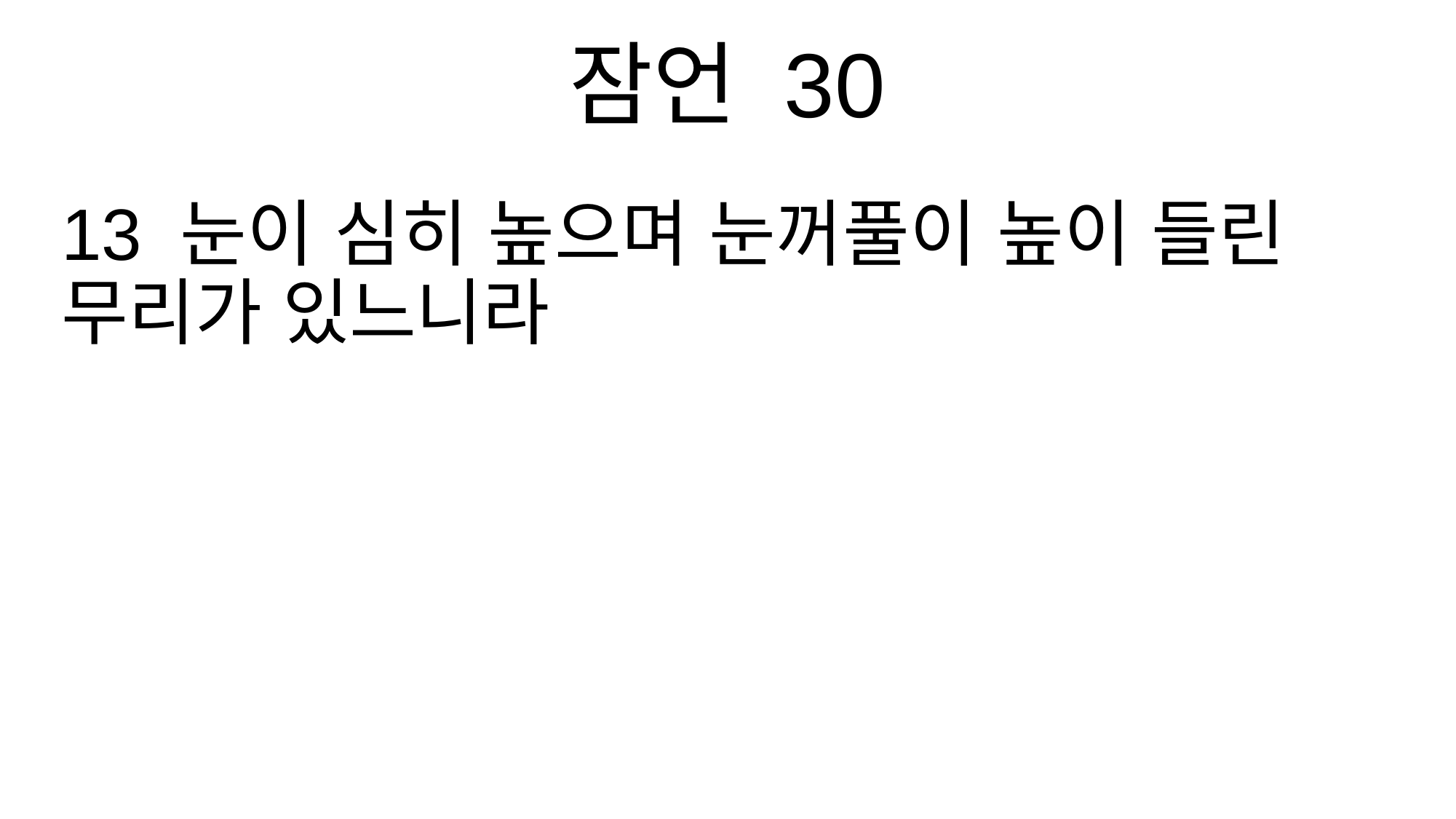

잠언 30
13 눈이 심히 높으며 눈꺼풀이 높이 들린 무리가 있느니라